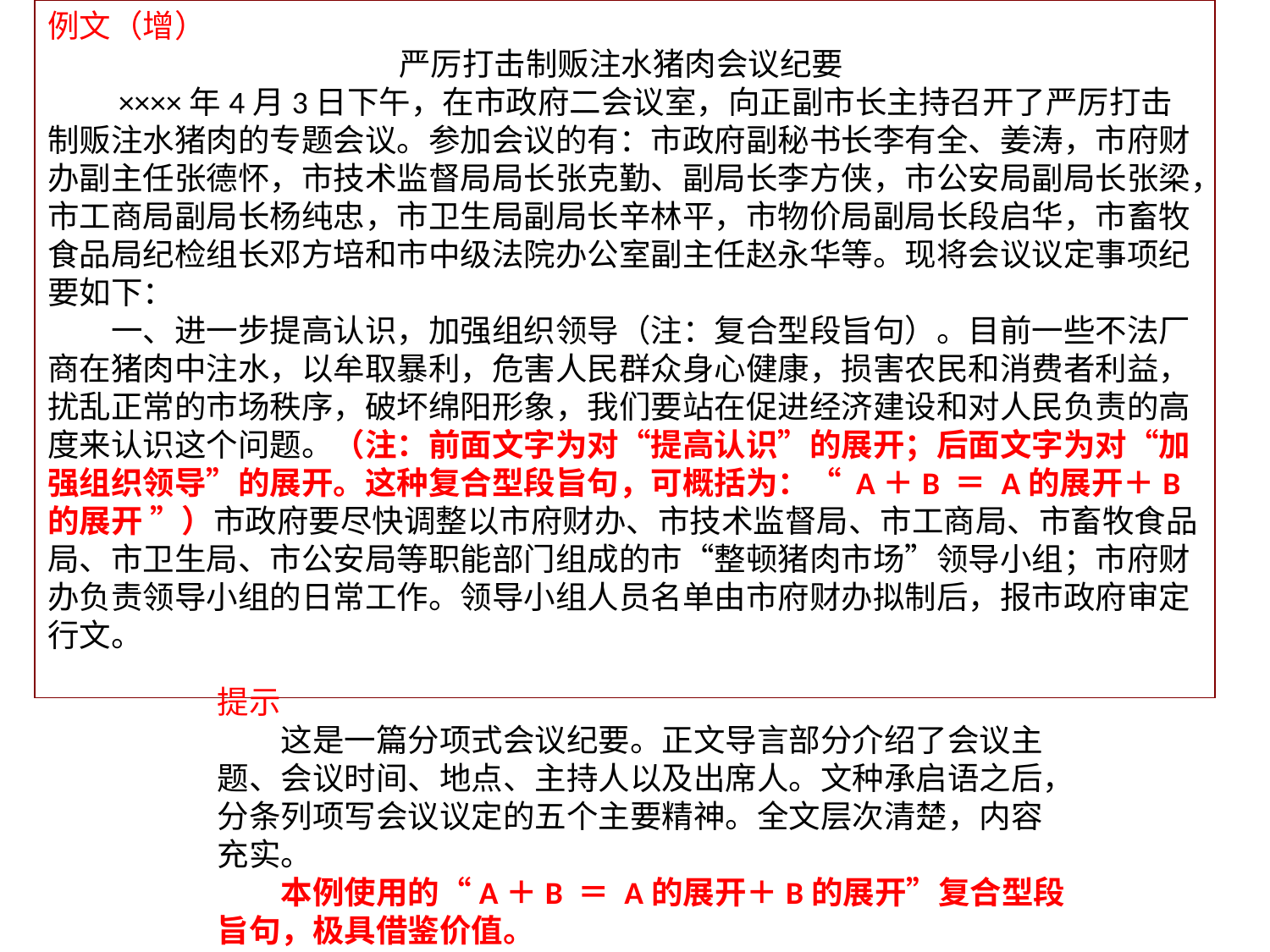

例文（增）
严厉打击制贩注水猪肉会议纪要
　　××××年4月3日下午，在市政府二会议室，向正副市长主持召开了严厉打击制贩注水猪肉的专题会议。参加会议的有：市政府副秘书长李有全、姜涛，市府财办副主任张德怀，市技术监督局局长张克勤、副局长李方侠，市公安局副局长张梁，市工商局副局长杨纯忠，市卫生局副局长辛林平，市物价局副局长段启华，市畜牧食品局纪检组长邓方培和市中级法院办公室副主任赵永华等。现将会议议定事项纪要如下：
　　一、进一步提高认识，加强组织领导（注：复合型段旨句）。目前一些不法厂商在猪肉中注水，以牟取暴利，危害人民群众身心健康，损害农民和消费者利益，扰乱正常的市场秩序，破坏绵阳形象，我们要站在促进经济建设和对人民负责的高度来认识这个问题。（注：前面文字为对“提高认识”的展开；后面文字为对“加强组织领导”的展开。这种复合型段旨句，可概括为：“ A＋B ＝ A的展开＋B的展开 ”）市政府要尽快调整以市府财办、市技术监督局、市工商局、市畜牧食品局、市卫生局、市公安局等职能部门组成的市“整顿猪肉市场”领导小组；市府财办负责领导小组的日常工作。领导小组人员名单由市府财办拟制后，报市政府审定行文。

提示
　　这是一篇分项式会议纪要。正文导言部分介绍了会议主题、会议时间、地点、主持人以及出席人。文种承启语之后，分条列项写会议议定的五个主要精神。全文层次清楚，内容充实。
　　本例使用的“A＋B ＝ A的展开＋B的展开”复合型段旨句，极具借鉴价值。